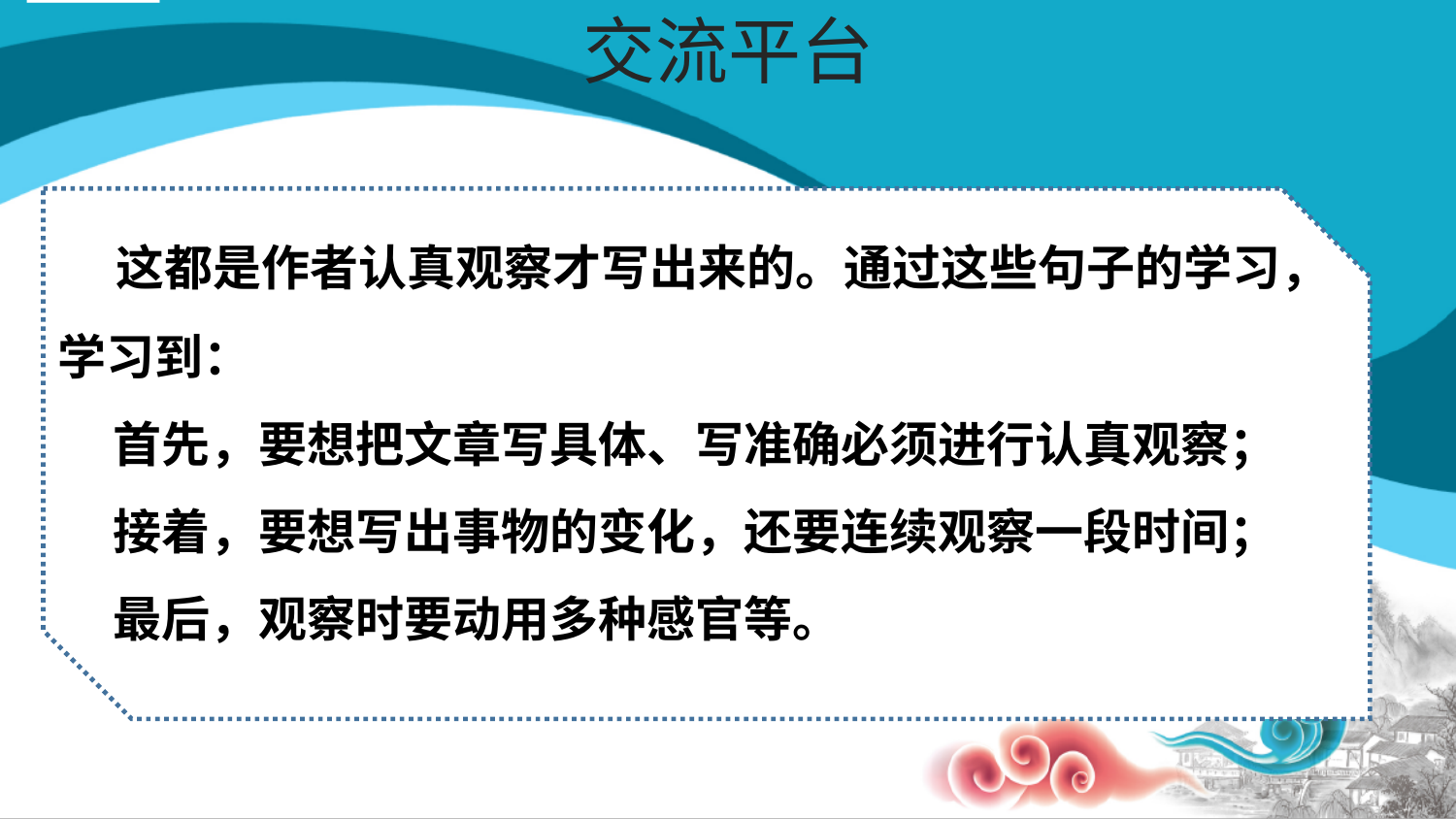

# 交流平台
    这都是作者认真观察才写出来的。通过这些句子的学习，学习到：
    首先，要想把文章写具体、写准确必须进行认真观察；
    接着，要想写出事物的变化，还要连续观察一段时间；
    最后，观察时要动用多种感官等。